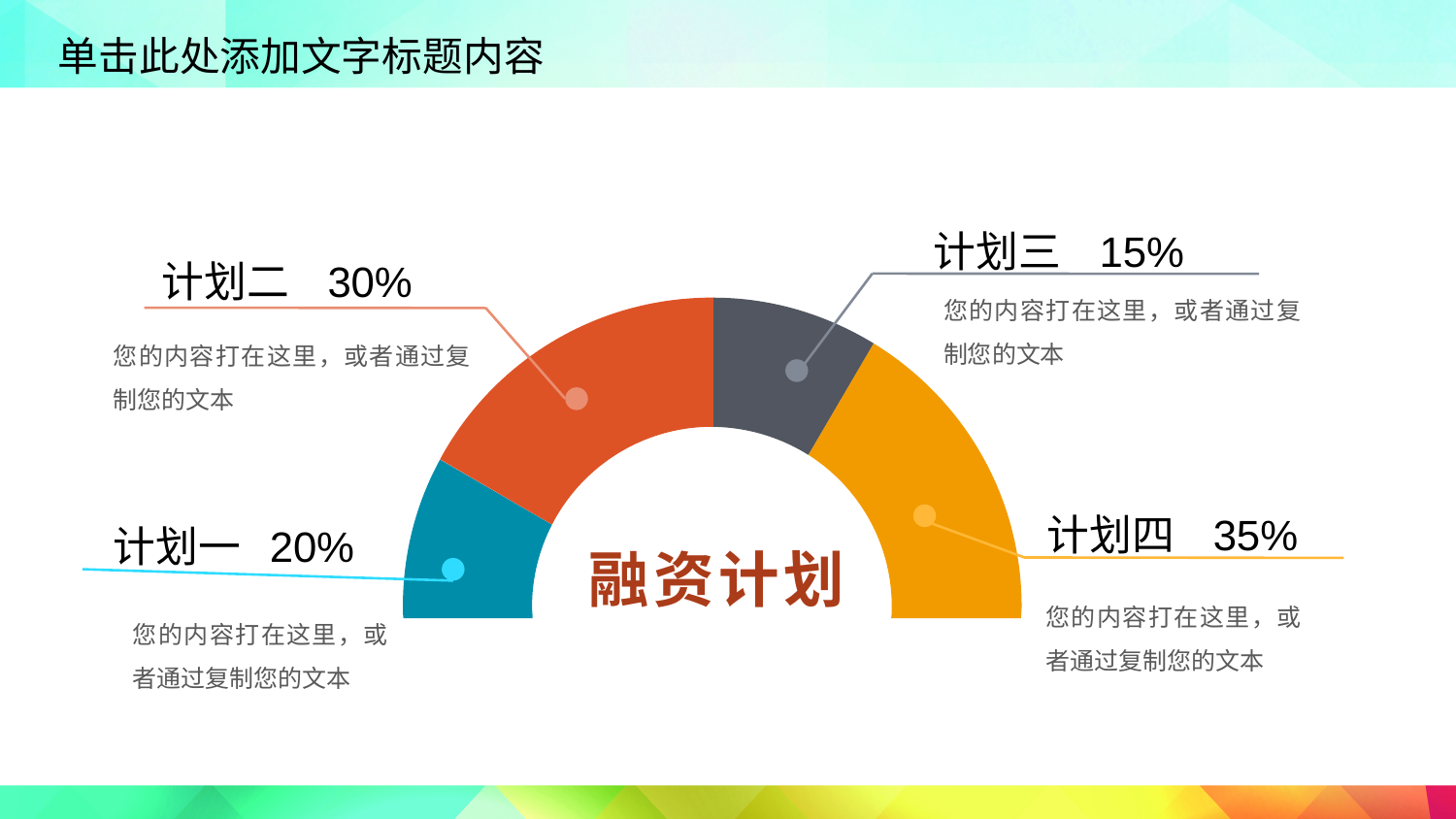

0
计划三   15%
计划二   30%
您的内容打在这里，或者通过复制您的文本

您的内容打在这里，或者通过复制您的文本

计划四   35%

计划一  20%
融资计划

您的内容打在这里，或者通过复制您的文本
您的内容打在这里，或者通过复制您的文本